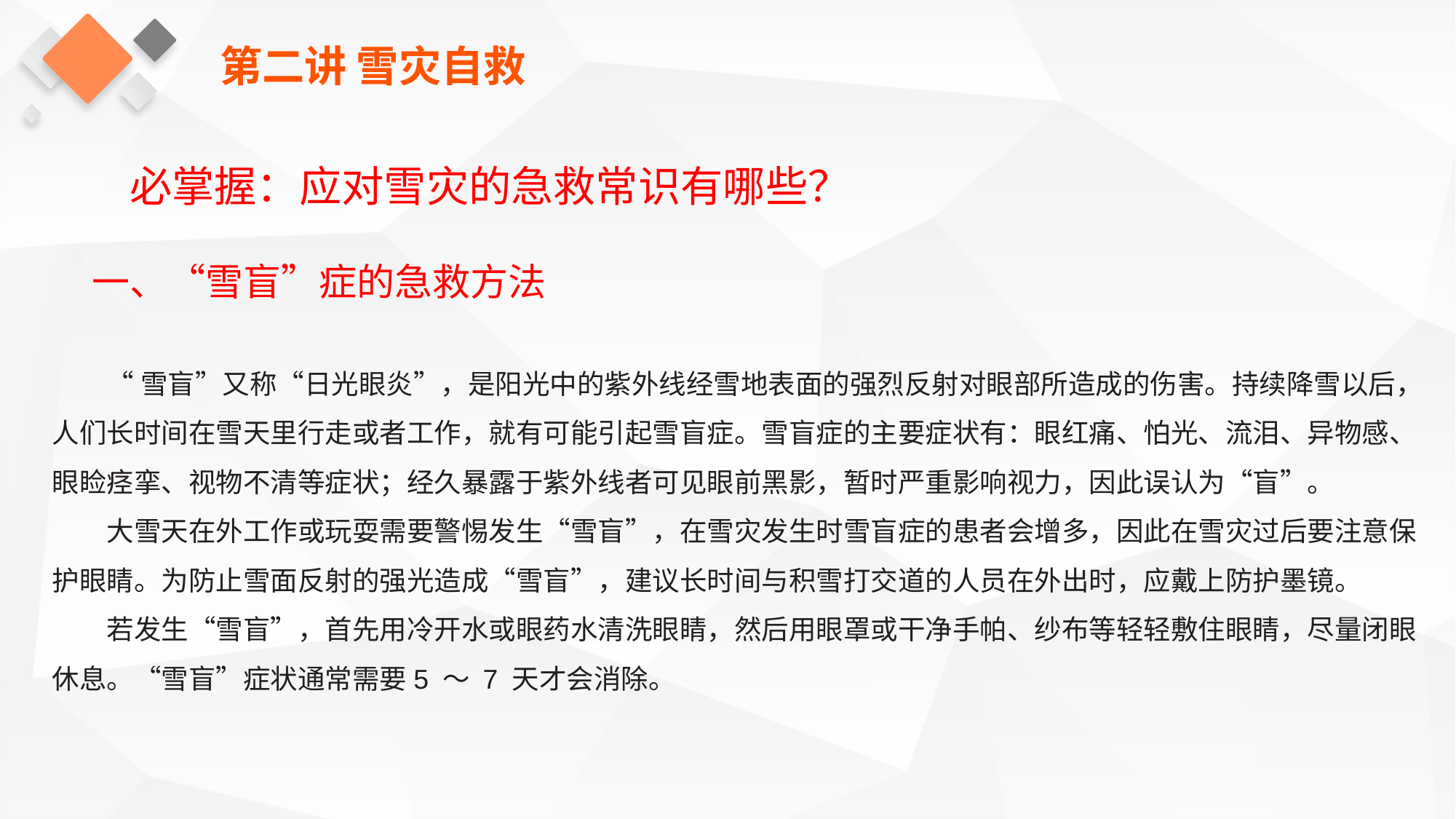

第二讲 雪灾自救

必掌握：应对雪灾的急救常识有哪些？
一、“雪盲”症的急救方法
“雪盲”又称“日光眼炎”，是阳光中的紫外线经雪地表面的强烈反射对眼部所造成的伤害。持续降雪以后，人们长时间在雪天里行走或者工作，就有可能引起雪盲症。雪盲症的主要症状有：眼红痛、怕光、流泪、异物感、眼睑痉挛、视物不清等症状；经久暴露于紫外线者可见眼前黑影，暂时严重影响视力，因此误认为“盲”。
大雪天在外工作或玩耍需要警惕发生“雪盲”，在雪灾发生时雪盲症的患者会增多，因此在雪灾过后要注意保护眼睛。为防止雪面反射的强光造成“雪盲”，建议长时间与积雪打交道的人员在外出时，应戴上防护墨镜。
若发生“雪盲”，首先用冷开水或眼药水清洗眼睛，然后用眼罩或干净手帕、纱布等轻轻敷住眼睛，尽量闭眼休息。“雪盲”症状通常需要5 ～ 7 天才会消除。